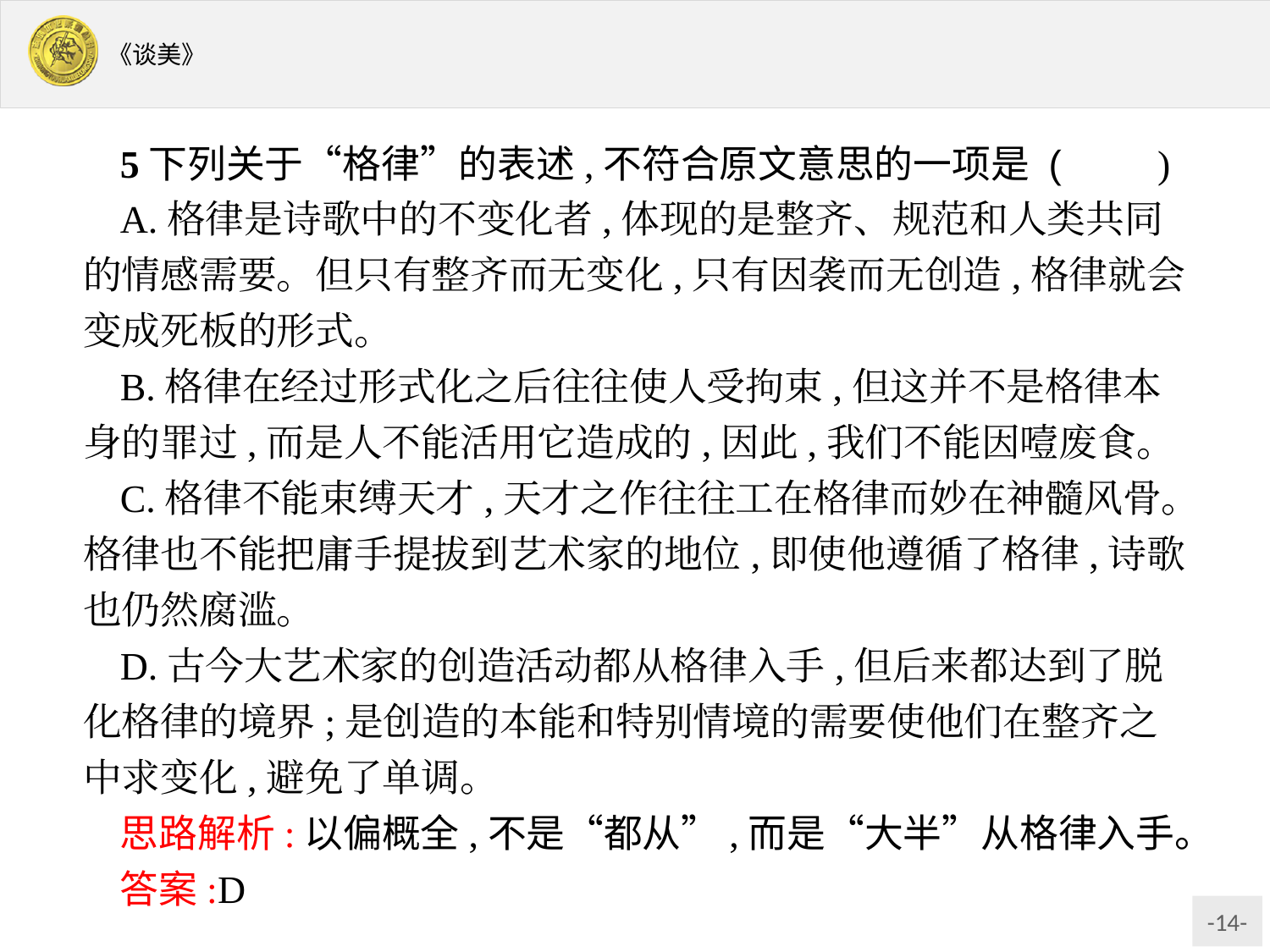

5下列关于“格律”的表述,不符合原文意思的一项是 (　　)
A.格律是诗歌中的不变化者,体现的是整齐、规范和人类共同的情感需要。但只有整齐而无变化,只有因袭而无创造,格律就会变成死板的形式。
B.格律在经过形式化之后往往使人受拘束,但这并不是格律本身的罪过,而是人不能活用它造成的,因此,我们不能因噎废食。
C.格律不能束缚天才,天才之作往往工在格律而妙在神髓风骨。格律也不能把庸手提拔到艺术家的地位,即使他遵循了格律,诗歌也仍然腐滥。
D.古今大艺术家的创造活动都从格律入手,但后来都达到了脱化格律的境界;是创造的本能和特别情境的需要使他们在整齐之中求变化,避免了单调。
思路解析:以偏概全,不是“都从”,而是“大半”从格律入手。
答案:D